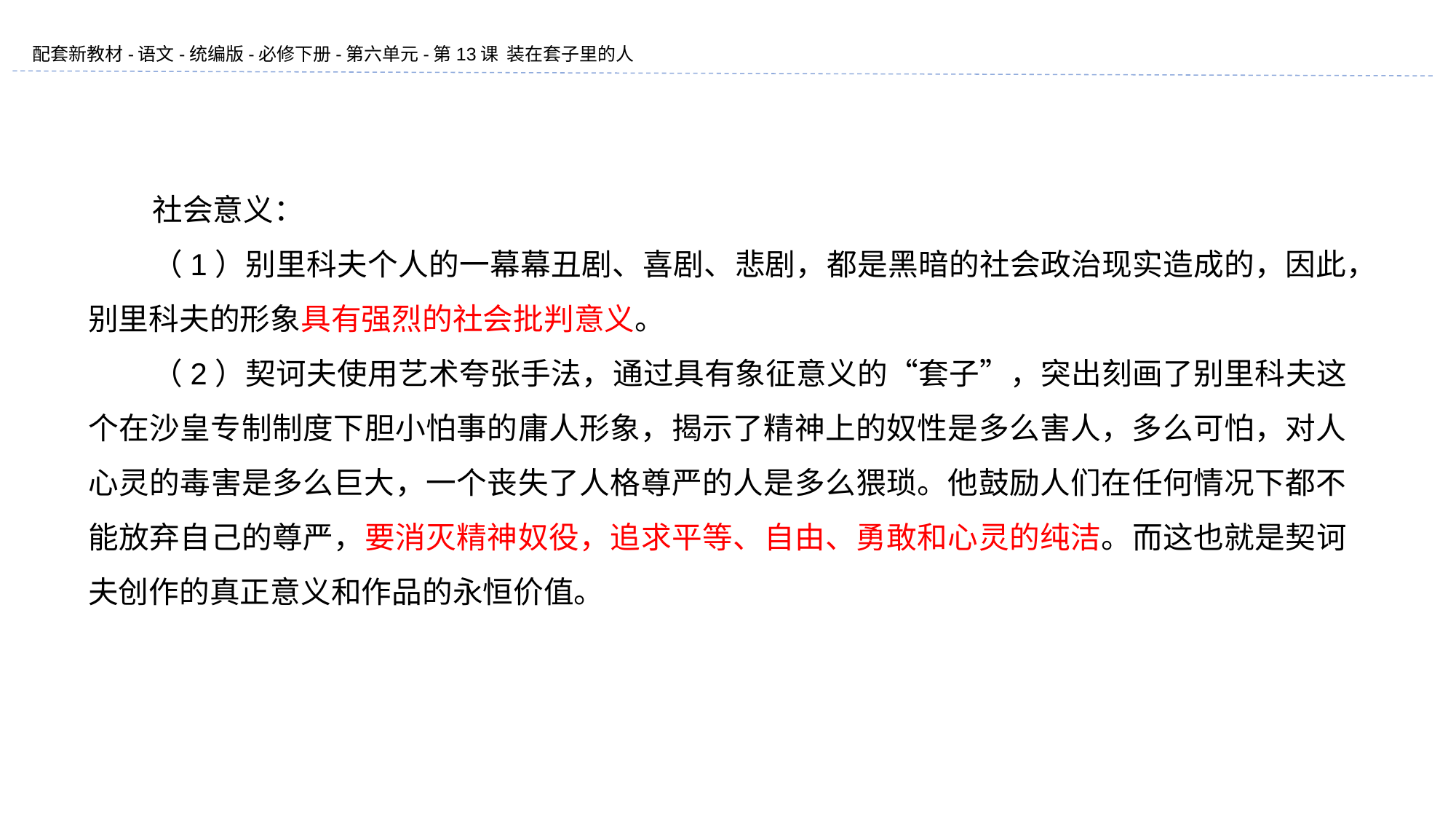

社会意义：
（1）别里科夫个人的一幕幕丑剧、喜剧、悲剧，都是黑暗的社会政治现实造成的，因此，别里科夫的形象具有强烈的社会批判意义。
（2）契诃夫使用艺术夸张手法，通过具有象征意义的“套子”，突出刻画了别里科夫这个在沙皇专制制度下胆小怕事的庸人形象，揭示了精神上的奴性是多么害人，多么可怕，对人心灵的毒害是多么巨大，一个丧失了人格尊严的人是多么猥琐。他鼓励人们在任何情况下都不能放弃自己的尊严，要消灭精神奴役，追求平等、自由、勇敢和心灵的纯洁。而这也就是契诃夫创作的真正意义和作品的永恒价值。